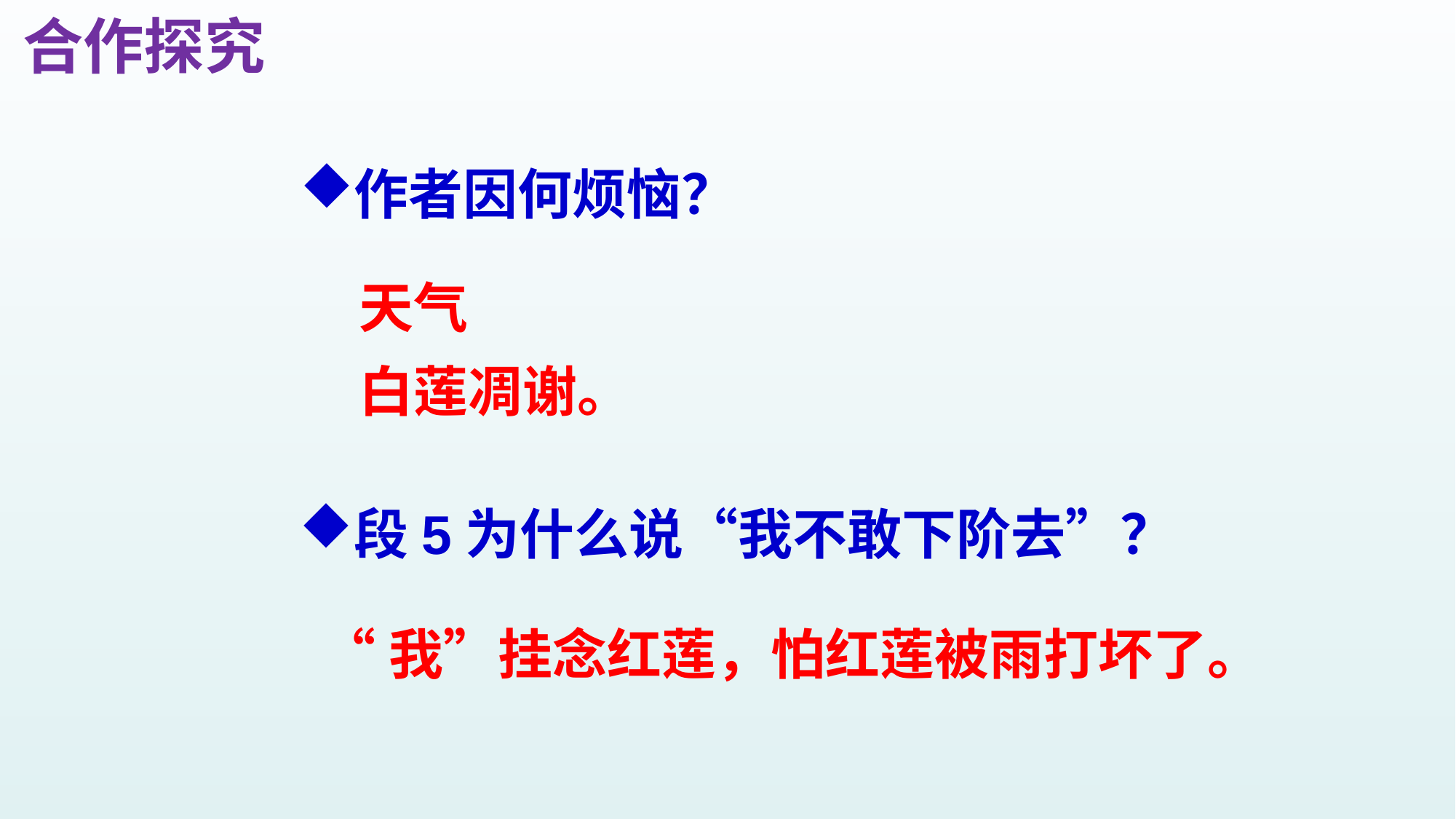

合作探究
作者因何烦恼？
天气
白莲凋谢。
段5为什么说“我不敢下阶去”？
“我”挂念红莲，怕红莲被雨打坏了。